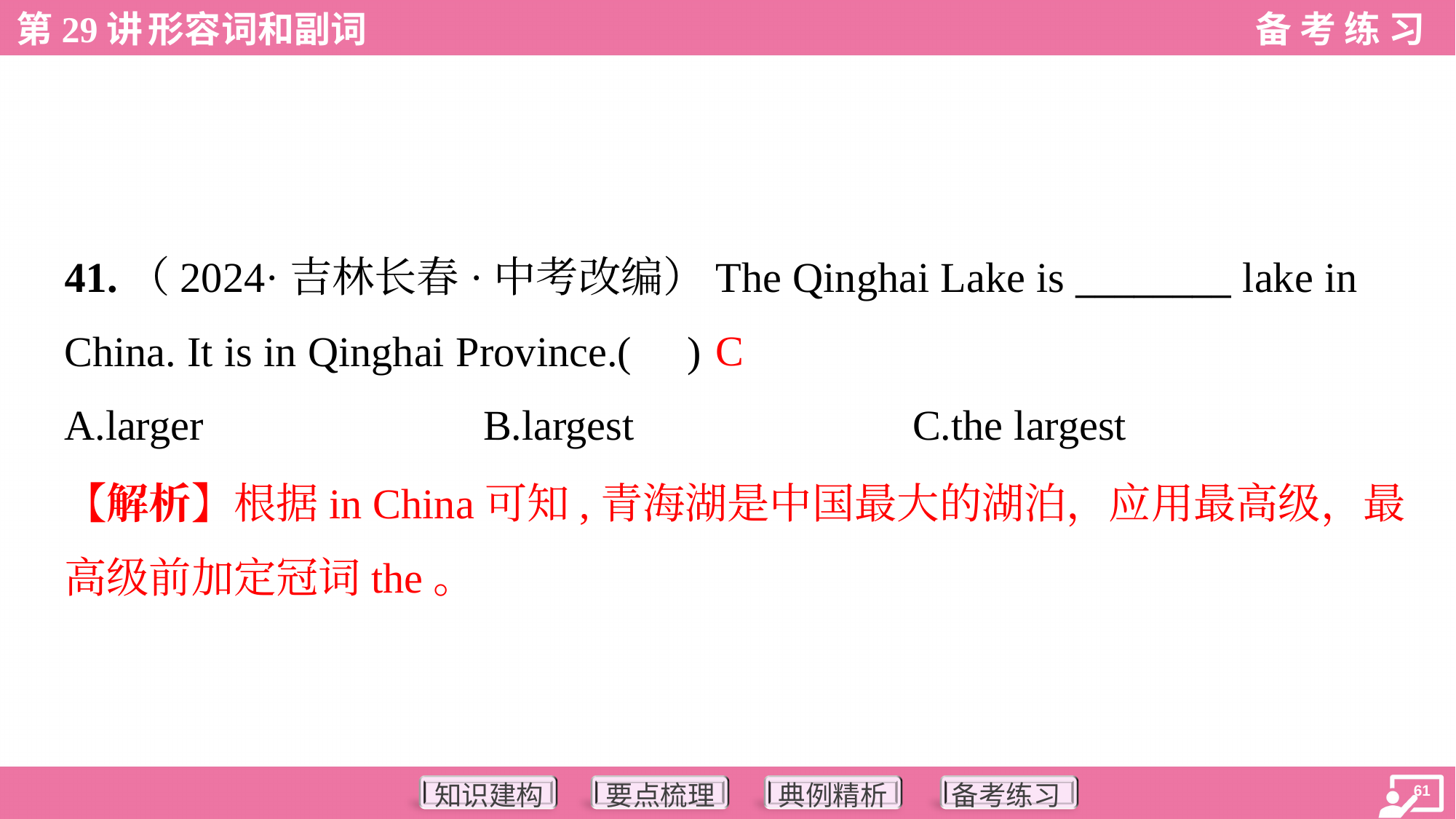

41.（2024·吉林长春·中考改编）The Qinghai Lake is ________ lake in
China. It is in Qinghai Province.(     )
C
A.larger	B.largest	C.the largest
【解析】根据in China可知,青海湖是中国最大的湖泊，应用最高级，最
高级前加定冠词the。